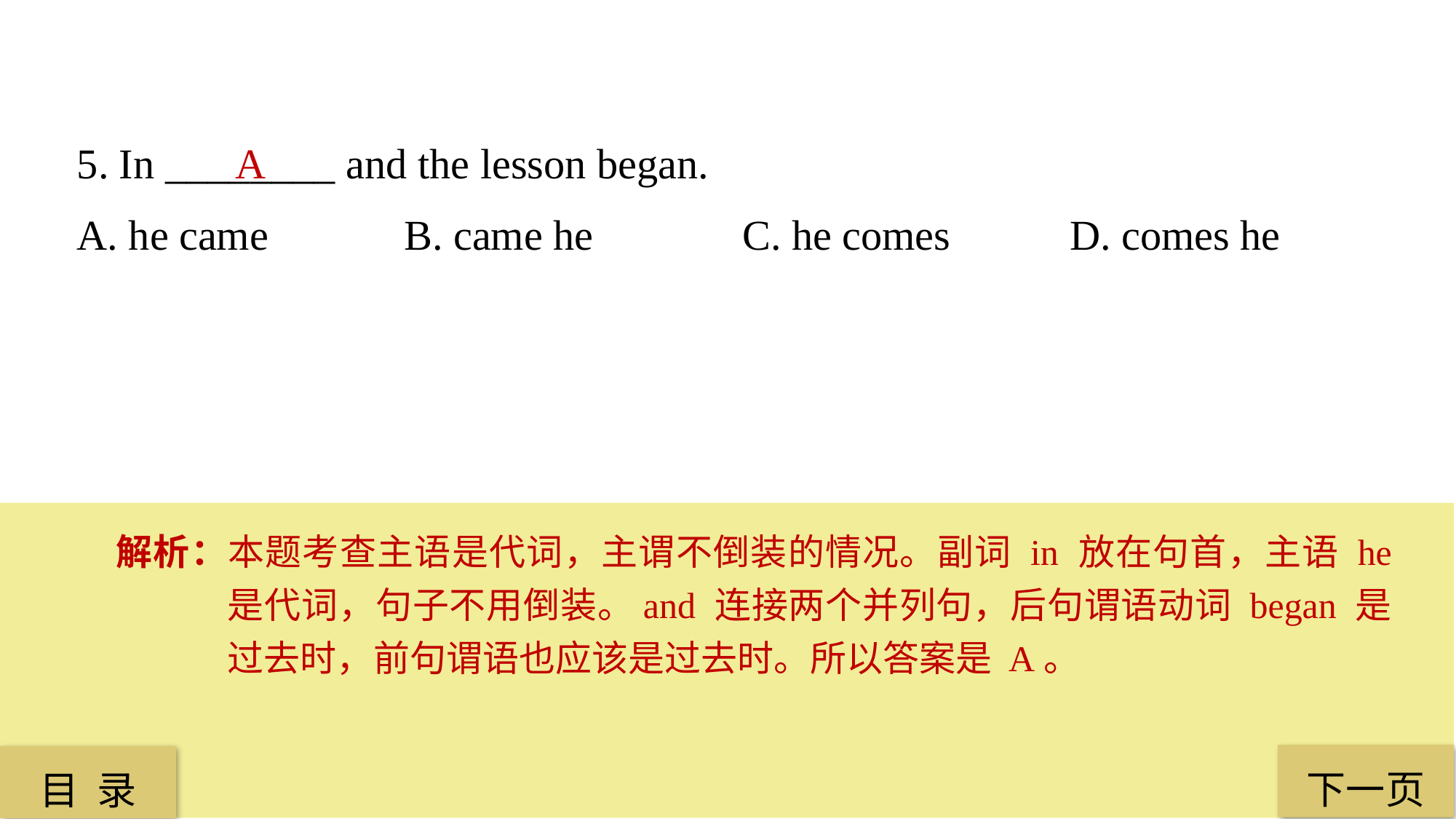

5. In ________ and the lesson began.
A. he came 		B. came he		 C. he comes	 D. comes he
A
解析：本题考查主语是代词，主谓不倒装的情况。副词 in 放在句首，主语 he 是代词，句子不用倒装。and 连接两个并列句，后句谓语动词 began 是过去时，前句谓语也应该是过去时。所以答案是 A。